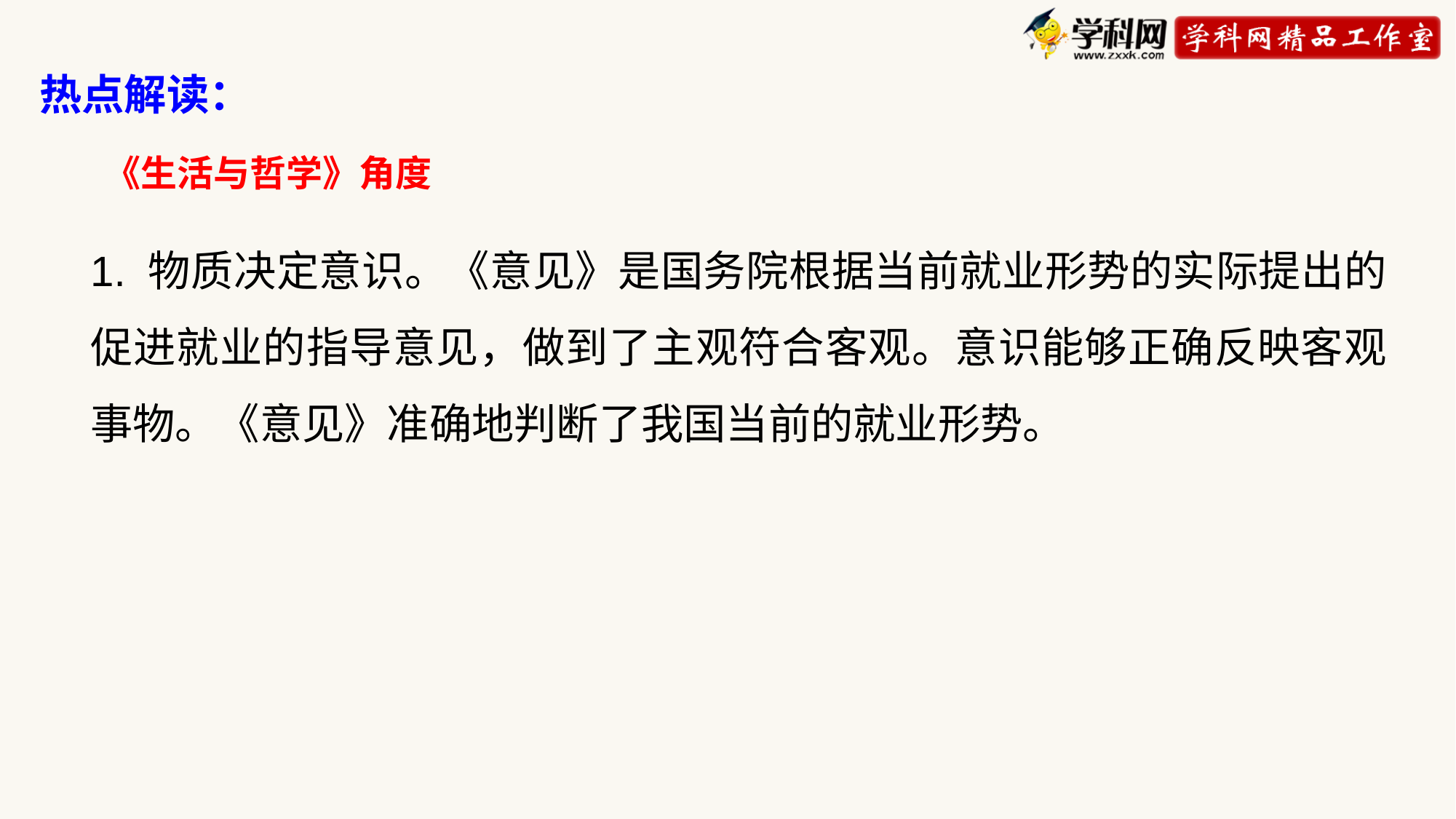

热点解读：
《生活与哲学》角度
1. 物质决定意识。《意见》是国务院根据当前就业形势的实际提出的促进就业的指导意见，做到了主观符合客观。意识能够正确反映客观事物。《意见》准确地判断了我国当前的就业形势。